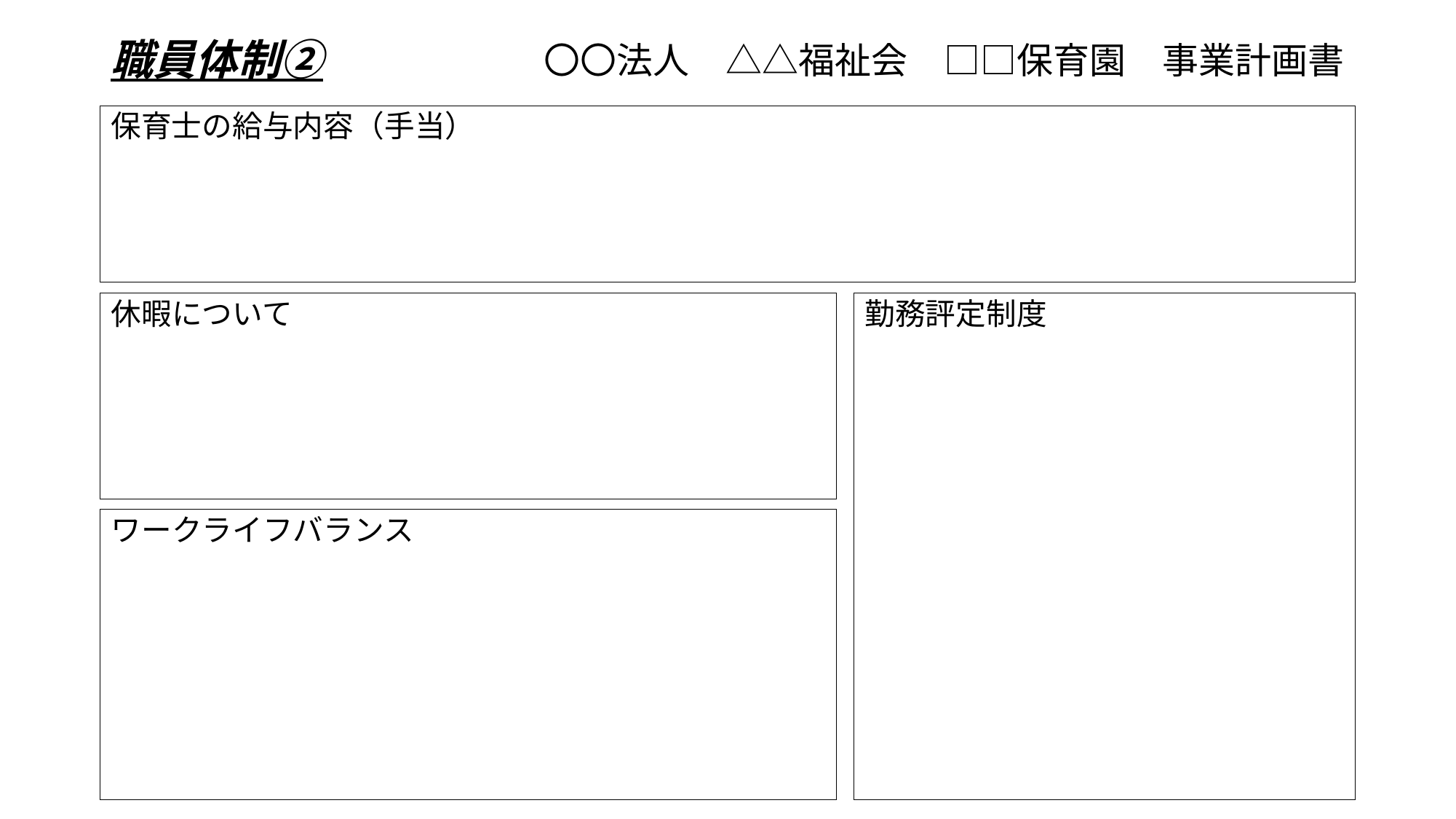

職員体制➁
# 〇〇法人　△△福祉会　□□保育園　事業計画書
保育士の給与内容（手当）
休暇について
勤務評定制度
ワークライフバランス